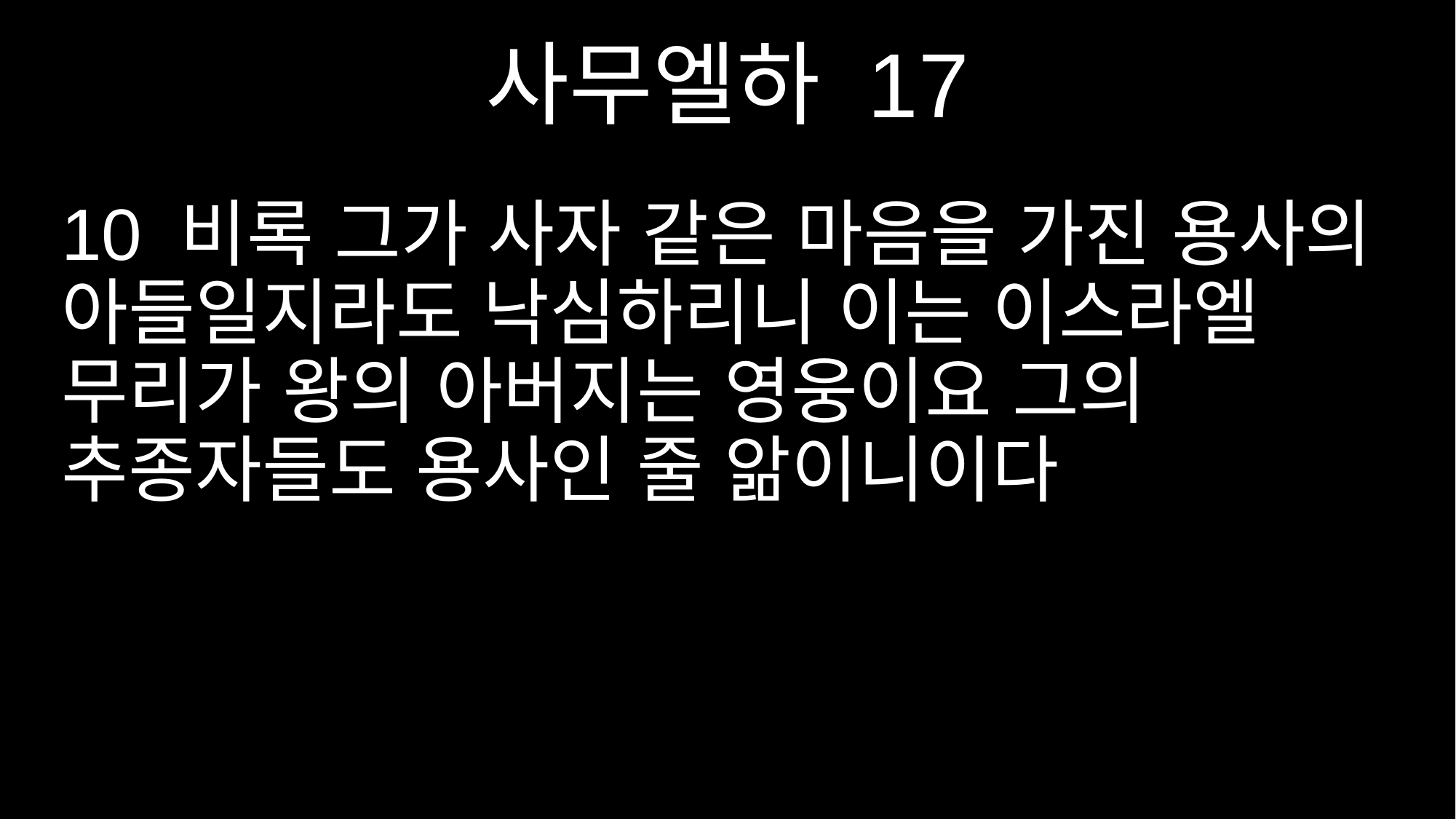

사무엘하 17
10 비록 그가 사자 같은 마음을 가진 용사의 아들일지라도 낙심하리니 이는 이스라엘 무리가 왕의 아버지는 영웅이요 그의 추종자들도 용사인 줄 앎이니이다